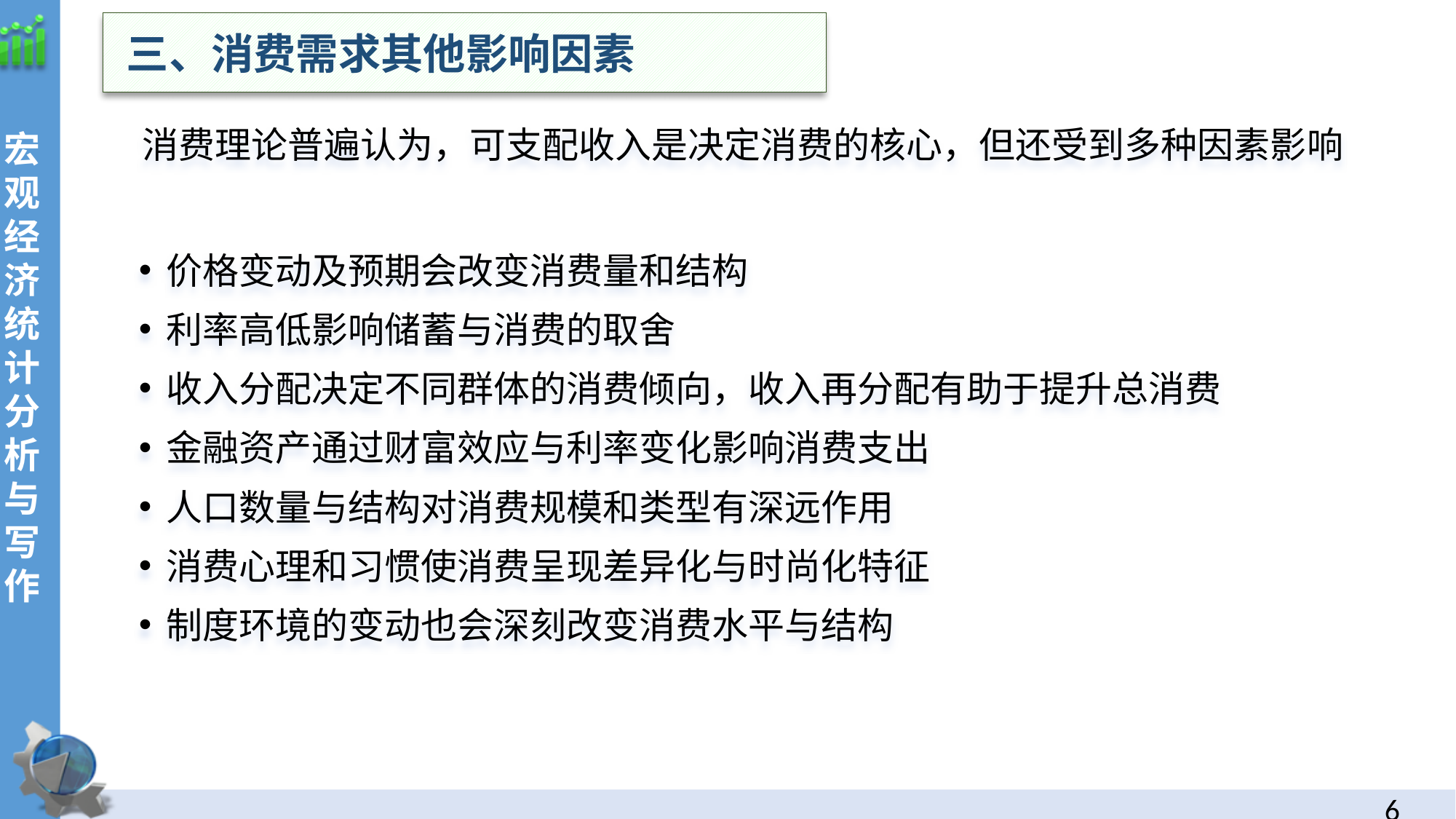

三、消费需求其他影响因素
      消费理论普遍认为，可支配收入是决定消费的核心，但还受到多种因素影响

价格变动及预期会改变消费量和结构
利率高低影响储蓄与消费的取舍
收入分配决定不同群体的消费倾向，收入再分配有助于提升总消费
金融资产通过财富效应与利率变化影响消费支出
人口数量与结构对消费规模和类型有深远作用
消费心理和习惯使消费呈现差异化与时尚化特征
制度环境的变动也会深刻改变消费水平与结构
6